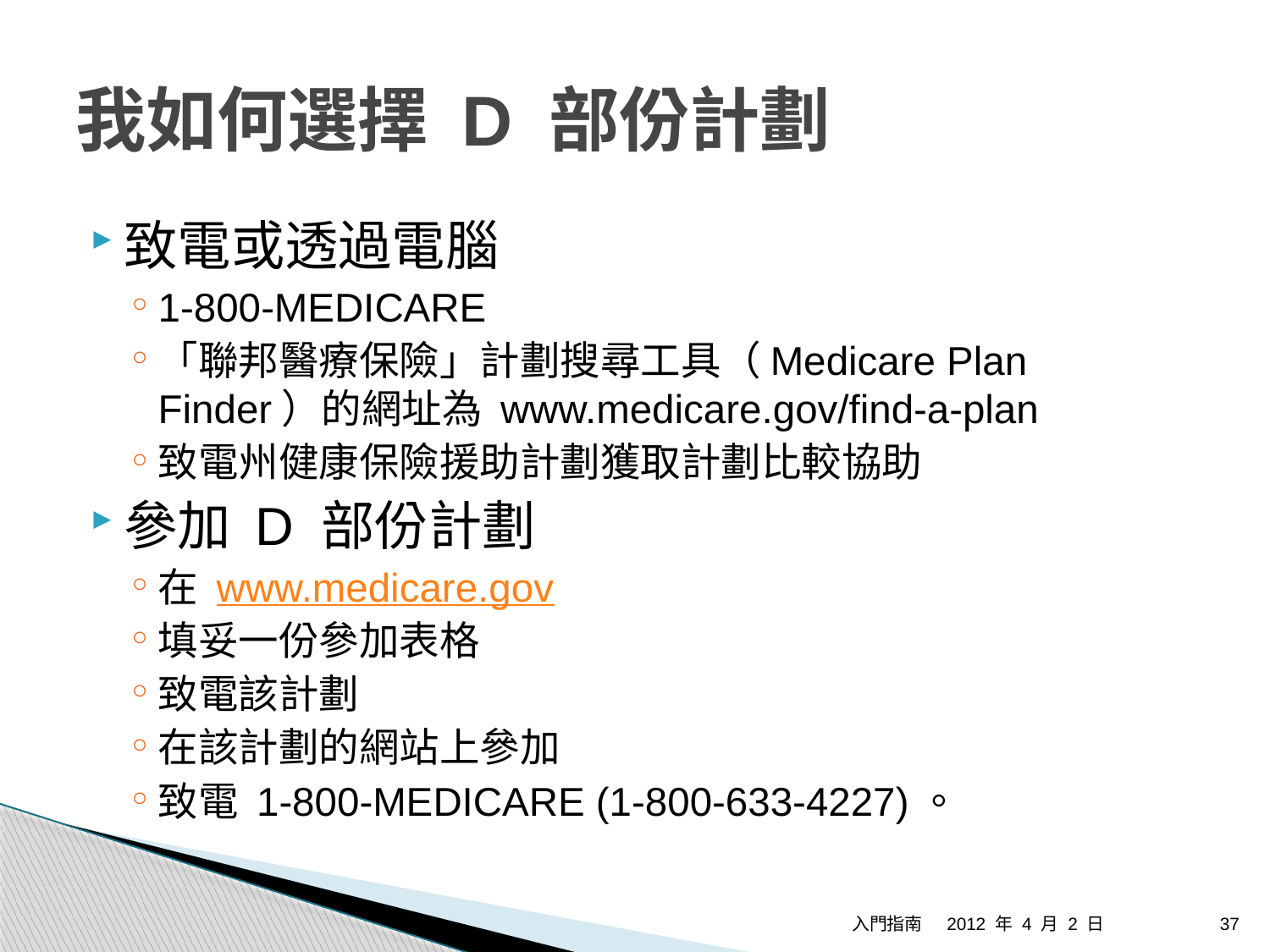

# 我如何選擇 D 部份計劃
致電或透過電腦
1-800-MEDICARE
「聯邦醫療保險」計劃搜尋工具（Medicare Plan
Finder）的網址為 www.medicare.gov/find-a-plan
致電州健康保險援助計劃獲取計劃比較協助
參加 D 部份計劃
在 www.medicare.gov
填妥一份參加表格
致電該計劃
在該計劃的網站上參加
致電 1-800-MEDICARE (1-800-633-4227)。
入門指南
2012 年 4 月 2 日
37